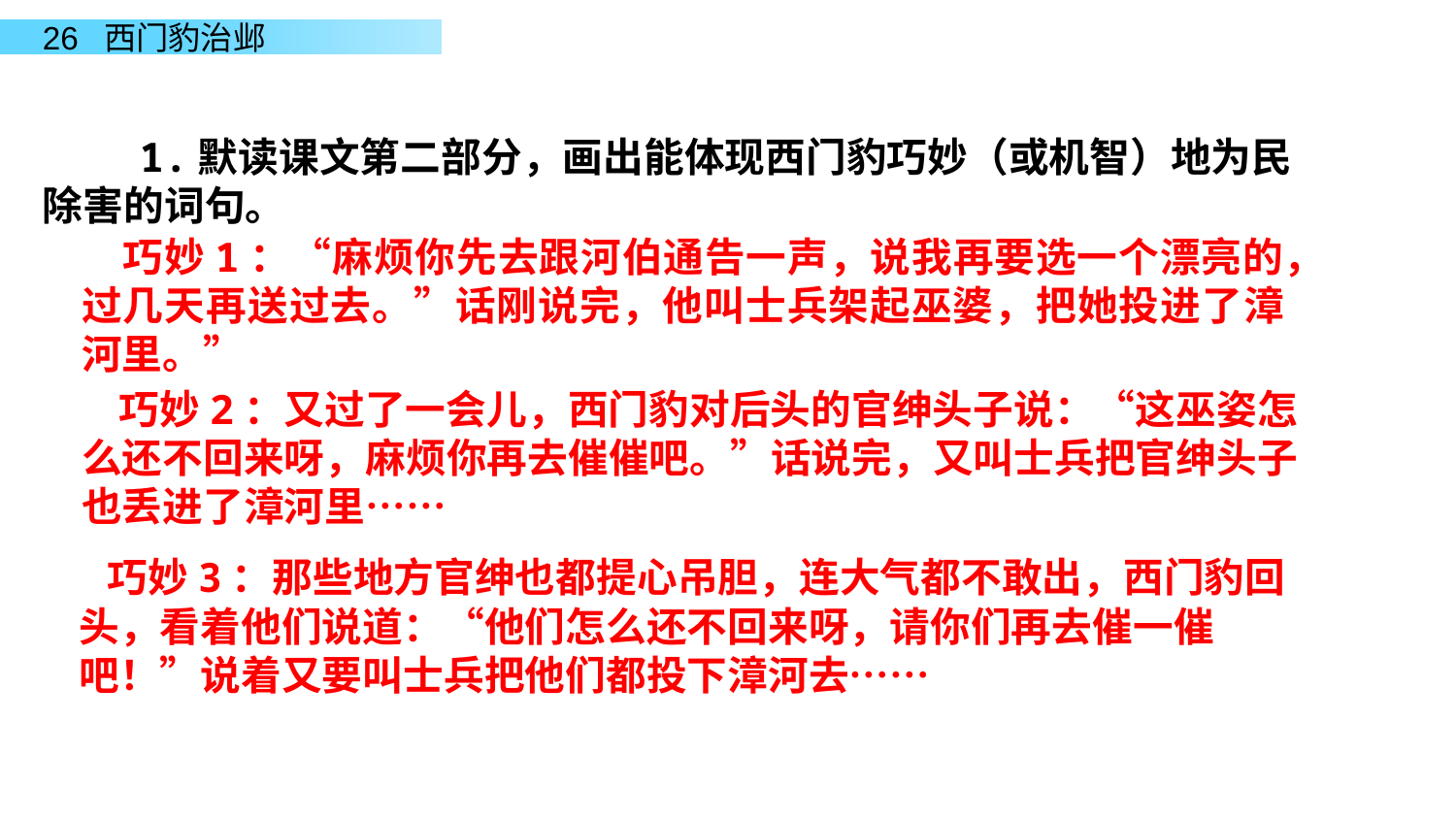

1.默读课文第二部分，画出能体现西门豹巧妙（或机智）地为民除害的词句。
   巧妙1：“麻烦你先去跟河伯通告一声，说我再要选一个漂亮的，过几天再送过去。”话刚说完，他叫士兵架起巫婆，把她投进了漳河里。”
   巧妙2：又过了一会儿，西门豹对后头的官绅头子说：“这巫姿怎么还不回来呀，麻烦你再去催催吧。”话说完，又叫士兵把官绅头子也丢进了漳河里……
  巧妙3：那些地方官绅也都提心吊胆，连大气都不敢出，西门豹回头，看着他们说道：“他们怎么还不回来呀，请你们再去催一催吧！”说着又要叫士兵把他们都投下漳河去……